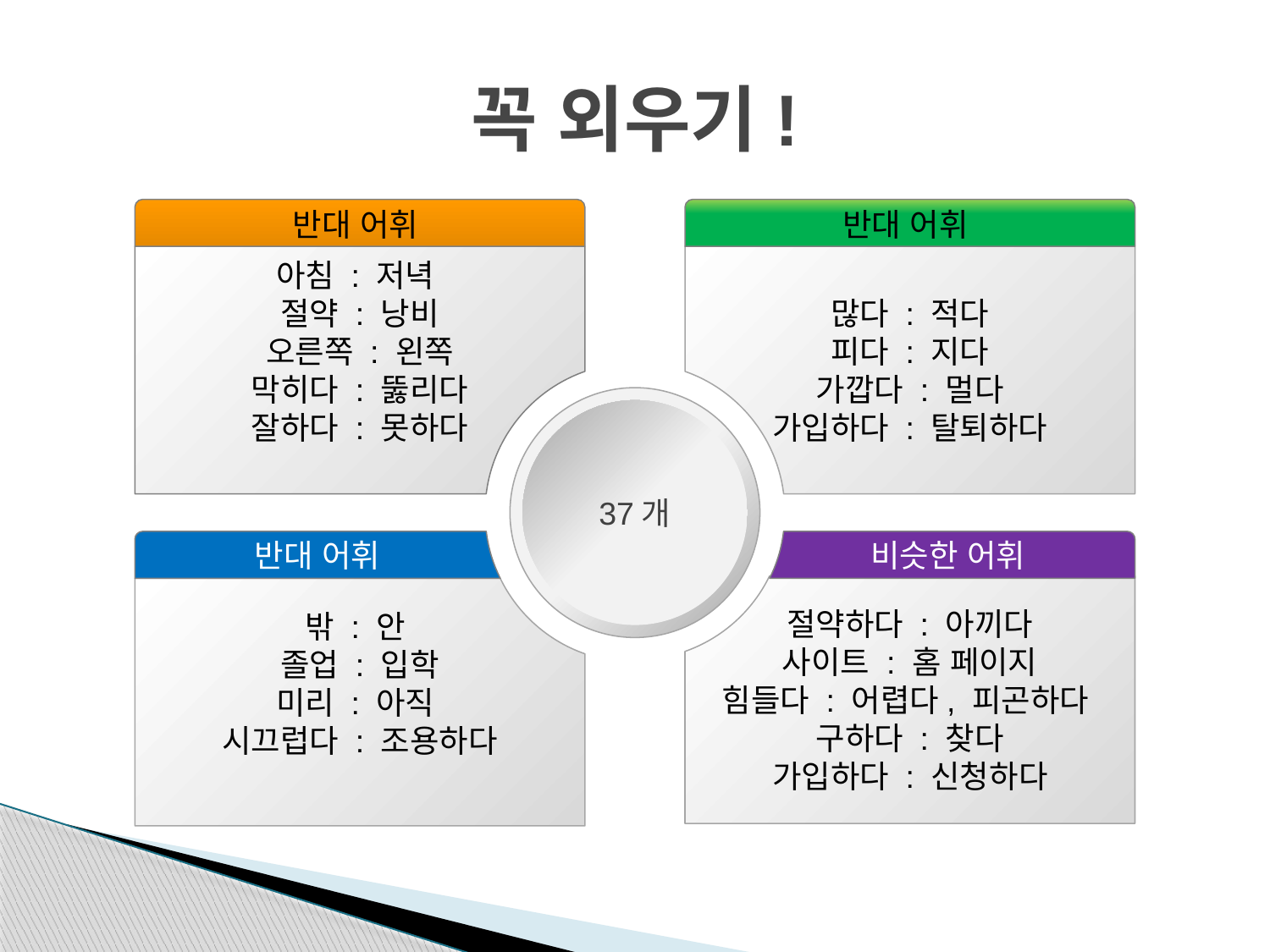

# 꼭 외우기!
반대 어휘
반대 어휘

아침 : 저녁
절약 : 낭비
오른쪽 : 왼쪽
막히다 : 뚫리다
잘하다 : 못하다

많다 : 적다
피다 : 지다
가깝다 : 멀다
가입하다 : 탈퇴하다

37개
반대 어휘
비슷한 어휘
절약하다 : 아끼다
사이트 : 홈 페이지
힘들다 : 어렵다, 피곤하다
구하다 : 찾다
가입하다 : 신청하다
밖 : 안
졸업 : 입학
미리 : 아직
시끄럽다 : 조용하다